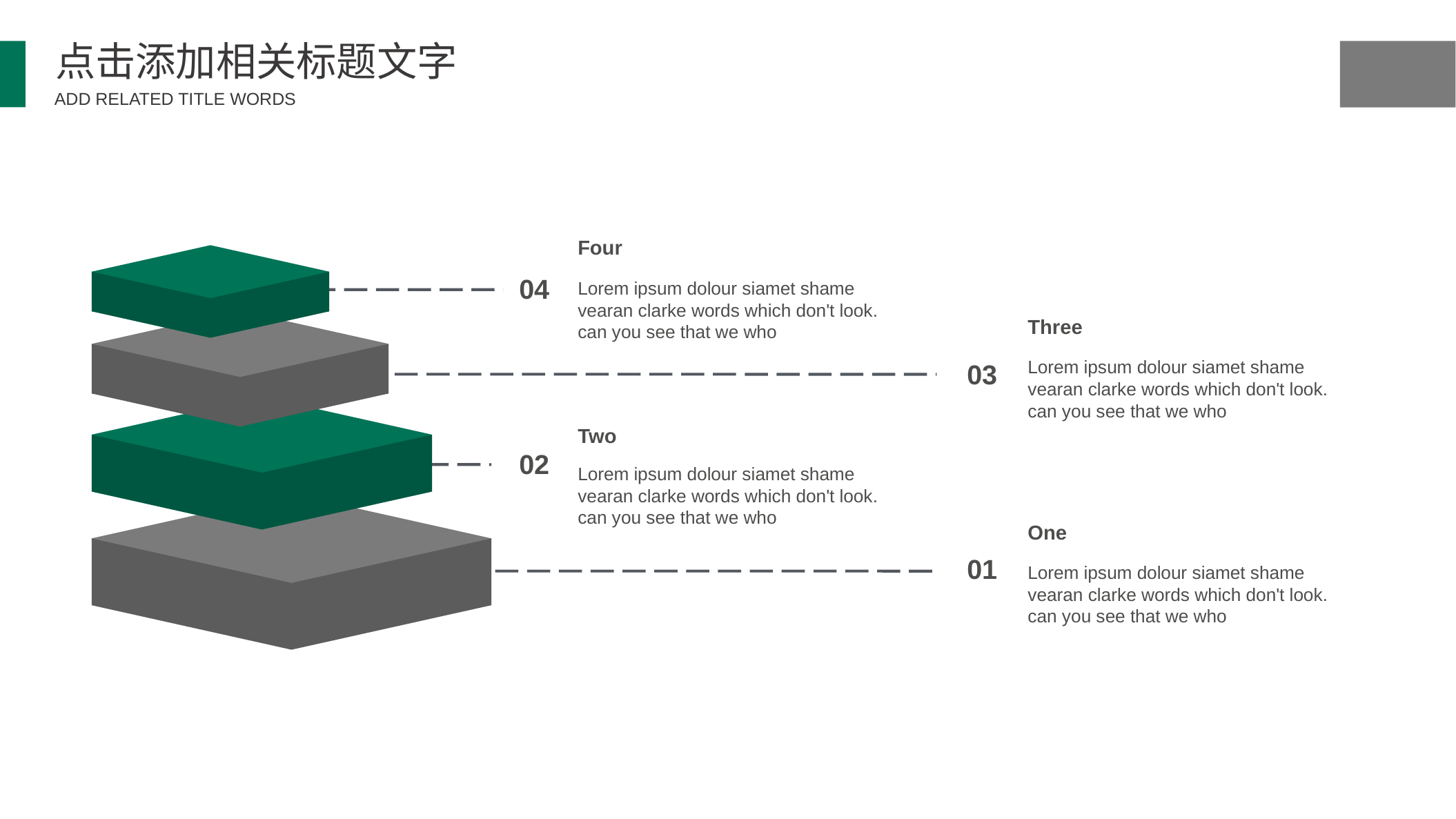

点击添加相关标题文字

ADD RELATED TITLE WORDS
Four

Lorem ipsum dolour siamet shame vearan clarke words which don't look. can you see that we who
04

Three

Lorem ipsum dolour siamet shame vearan clarke words which don't look. can you see that we who
03

Two

02

Lorem ipsum dolour siamet shame vearan clarke words which don't look. can you see that we who

One

01
Lorem ipsum dolour siamet shame vearan clarke words which don't look. can you see that we who